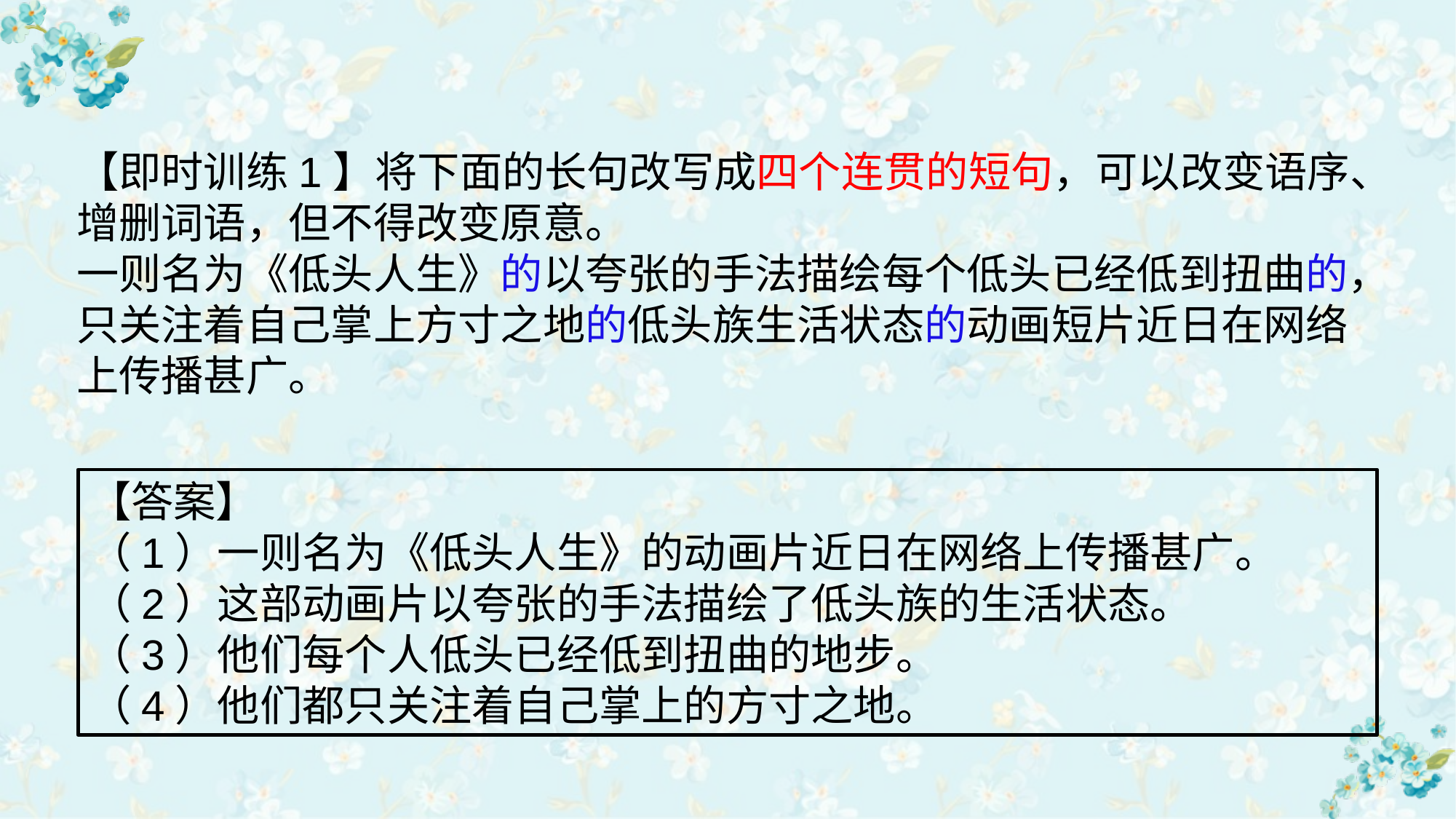

【即时训练1】将下面的长句改写成四个连贯的短句，可以改变语序、增删词语，但不得改变原意。
一则名为《低头人生》的以夸张的手法描绘每个低头已经低到扭曲的，只关注着自己掌上方寸之地的低头族生活状态的动画短片近日在网络上传播甚广。
【答案】
（1）一则名为《低头人生》的动画片近日在网络上传播甚广。
（2）这部动画片以夸张的手法描绘了低头族的生活状态。
（3）他们每个人低头已经低到扭曲的地步。
（4）他们都只关注着自己掌上的方寸之地。